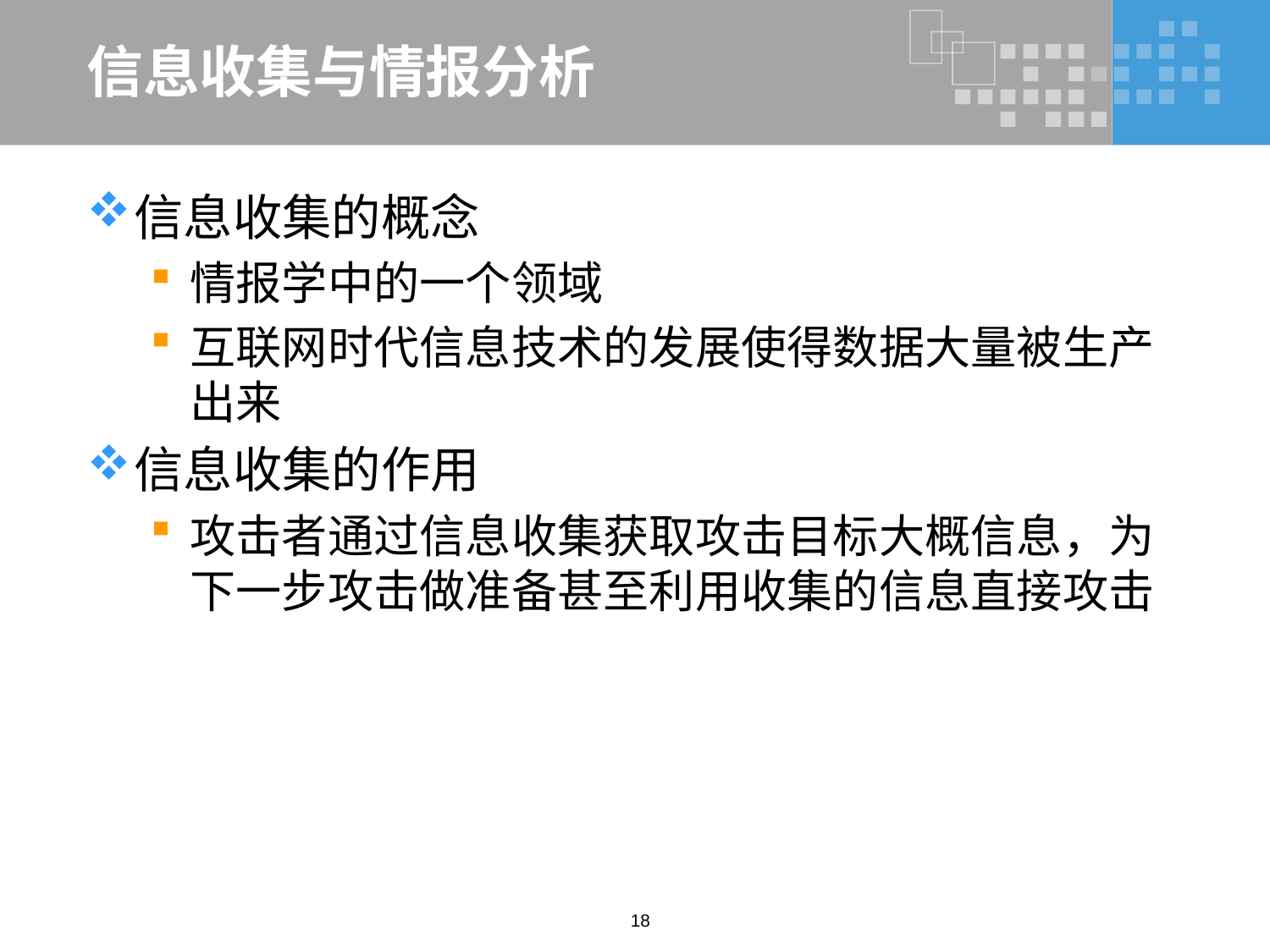

# 信息收集与情报分析
信息收集的概念
情报学中的一个领域
互联网时代信息技术的发展使得数据大量被生产出来
信息收集的作用
攻击者通过信息收集获取攻击目标大概信息，为下一步攻击做准备甚至利用收集的信息直接攻击

18